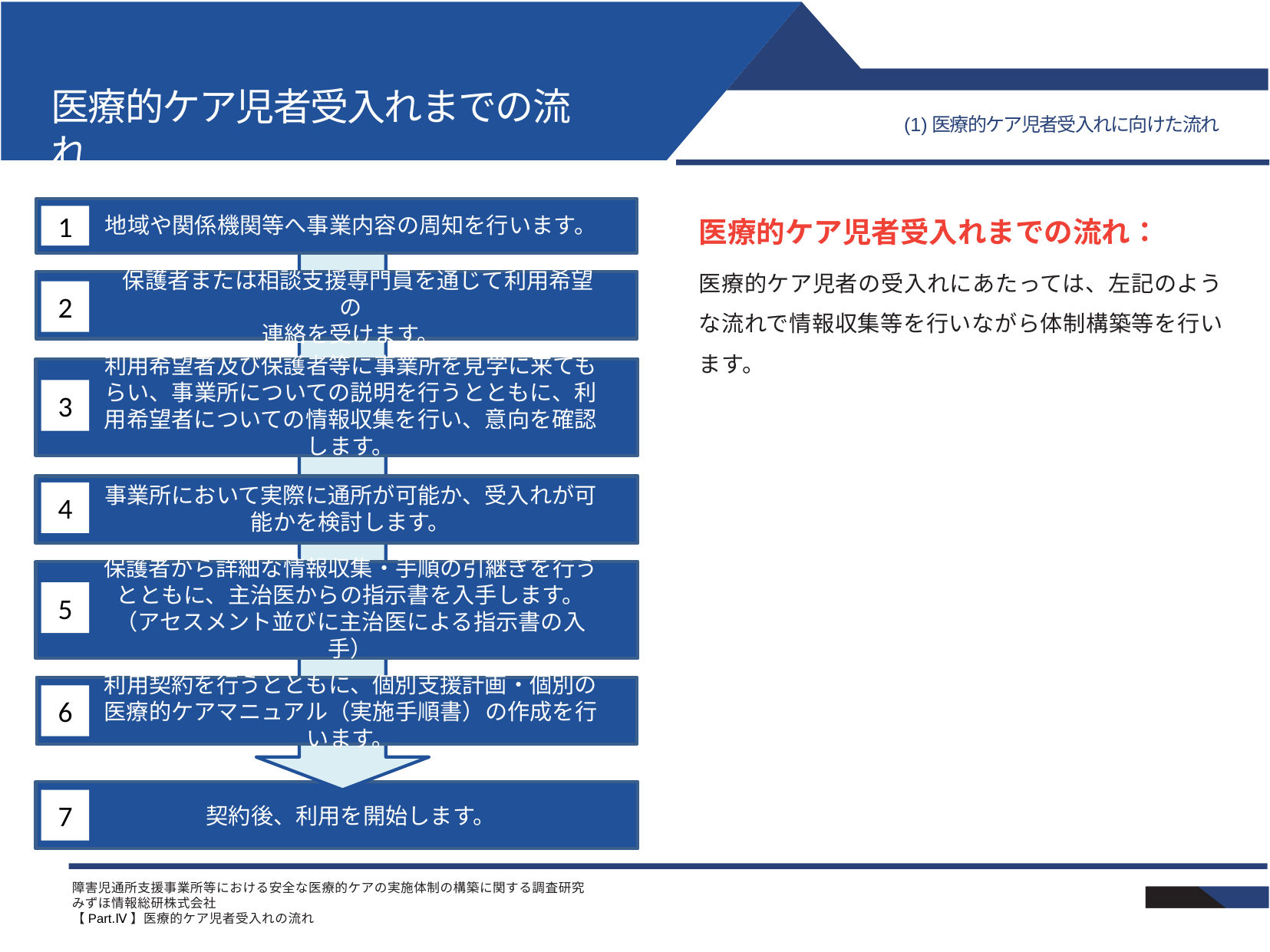

# 医療的ケア児者受入れまでの流れ
(1)医療的ケア児者受入れに向けた流れ

地域や関係機関等へ事業内容の周知を行います。

1
医療的ケア児者受入れまでの流れ：
医療的ケア児者の受入れにあたっては、左記のような流れで情報収集等を行いながら体制構築等を行います。

  保護者または相談支援専門員を通じて利用希望の
連絡を受けます。
2

利用希望者及び保護者等に事業所を見学に来てもらい、事業所についての説明を行うとともに、利用希望者についての情報収集を行い、意向を確認します。
3
事業所において実際に通所が可能か、受入れが可能かを検討します。

4

保護者から詳細な情報収集・手順の引継ぎを行うとともに、主治医からの指示書を入手します。
（アセスメント並びに主治医による指示書の入手）
5

利用契約を行うとともに、個別支援計画・個別の医療的ケアマニュアル（実施手順書）の作成を行います。
6

契約後、利用を開始します。
7

障害児通所支援事業所等における安全な医療的ケアの実施体制の構築に関する調査研究
みずほ情報総研株式会社
【Part.Ⅳ】医療的ケア児者受入れの流れ
51